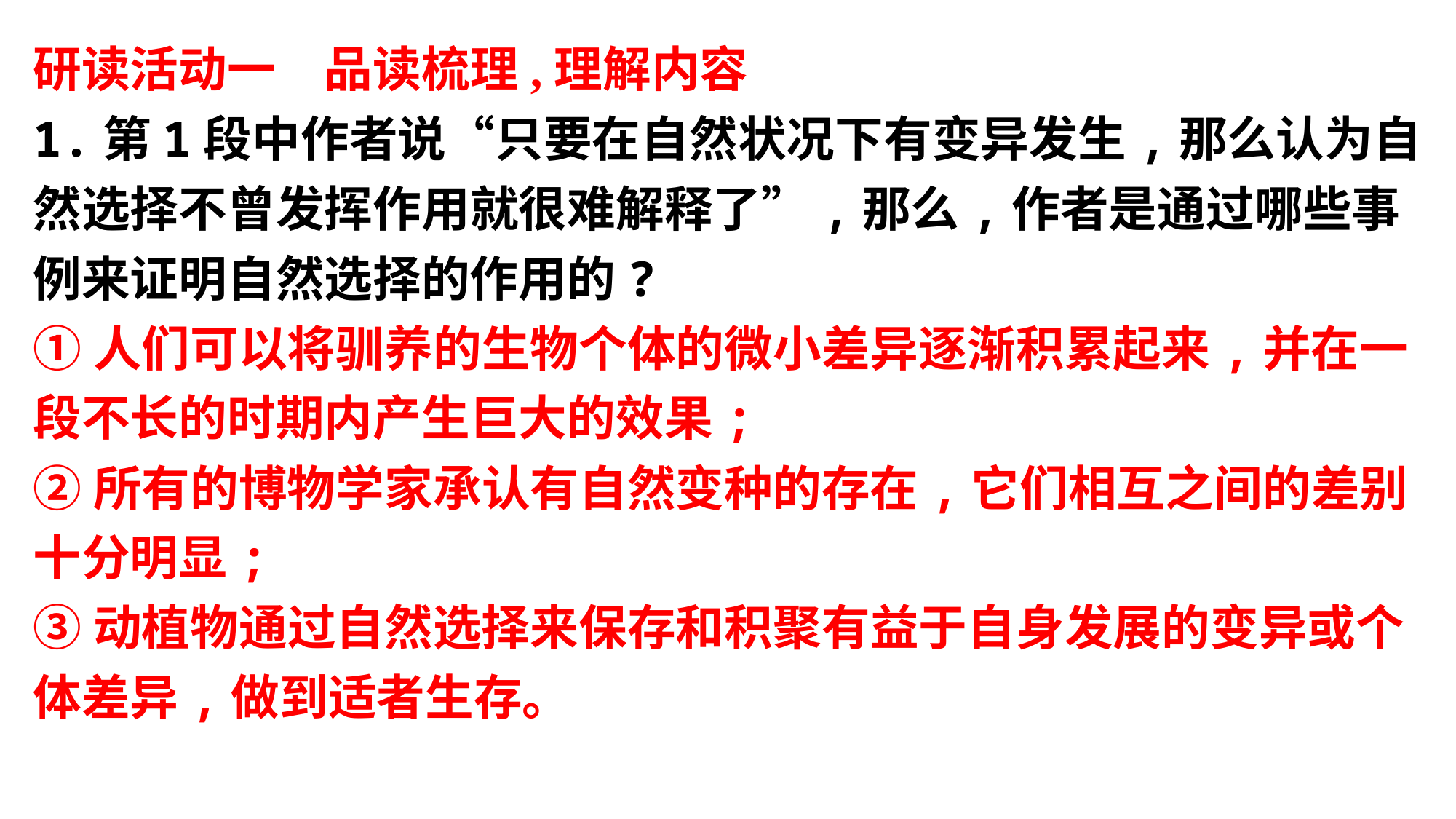

研读活动一　品读梳理,理解内容
1.第1段中作者说“只要在自然状况下有变异发生,那么认为自然选择不曾发挥作用就很难解释了”,那么,作者是通过哪些事例来证明自然选择的作用的?
①人们可以将驯养的生物个体的微小差异逐渐积累起来,并在一段不长的时期内产生巨大的效果;
②所有的博物学家承认有自然变种的存在,它们相互之间的差别十分明显;
③动植物通过自然选择来保存和积聚有益于自身发展的变异或个体差异,做到适者生存。